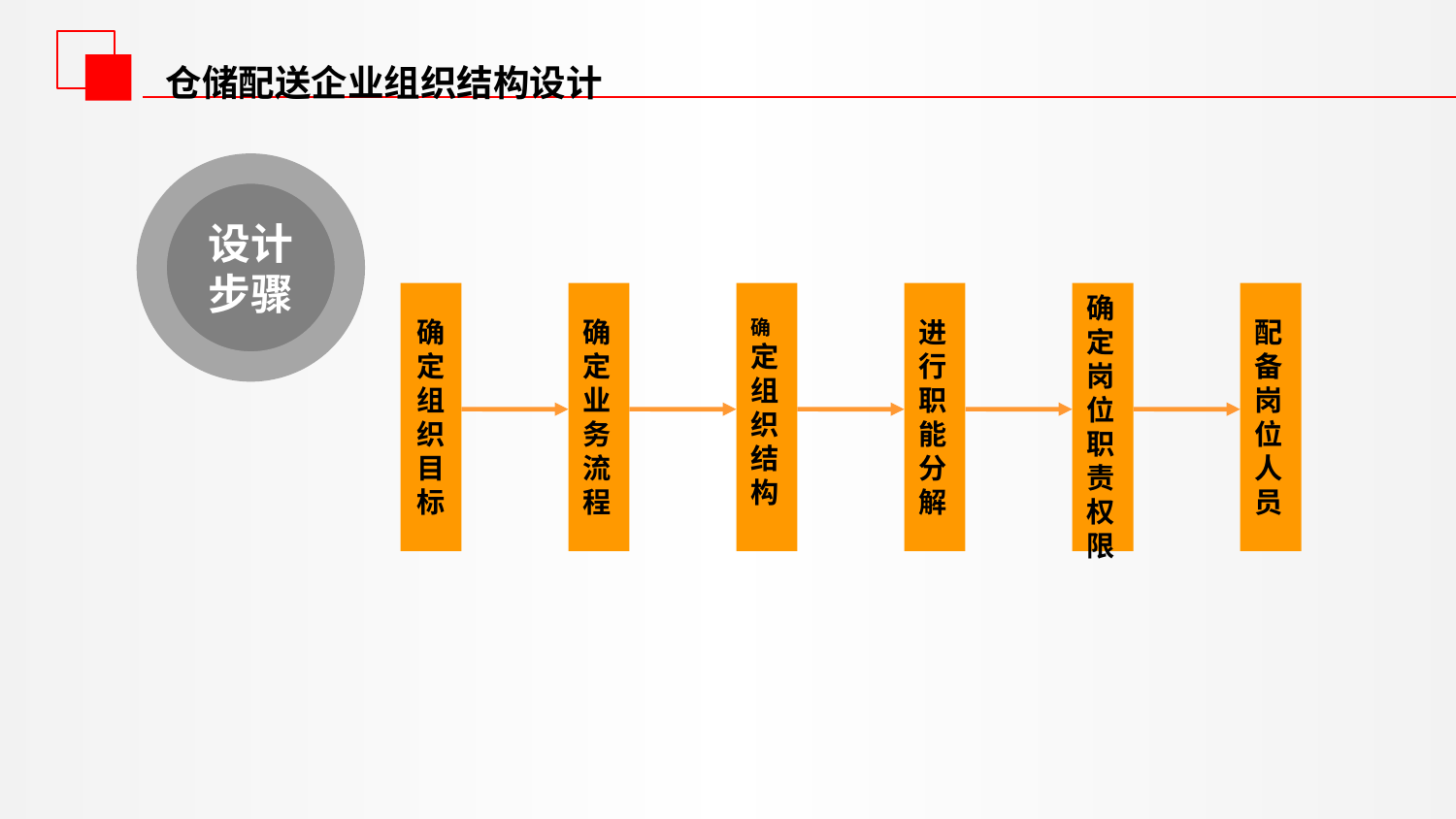

仓储配送企业组织结构设计
设计步骤

确定组织目标

确定业务流程

确定组织结构

进行职能分解
确定岗位职责权限

配备岗位人员